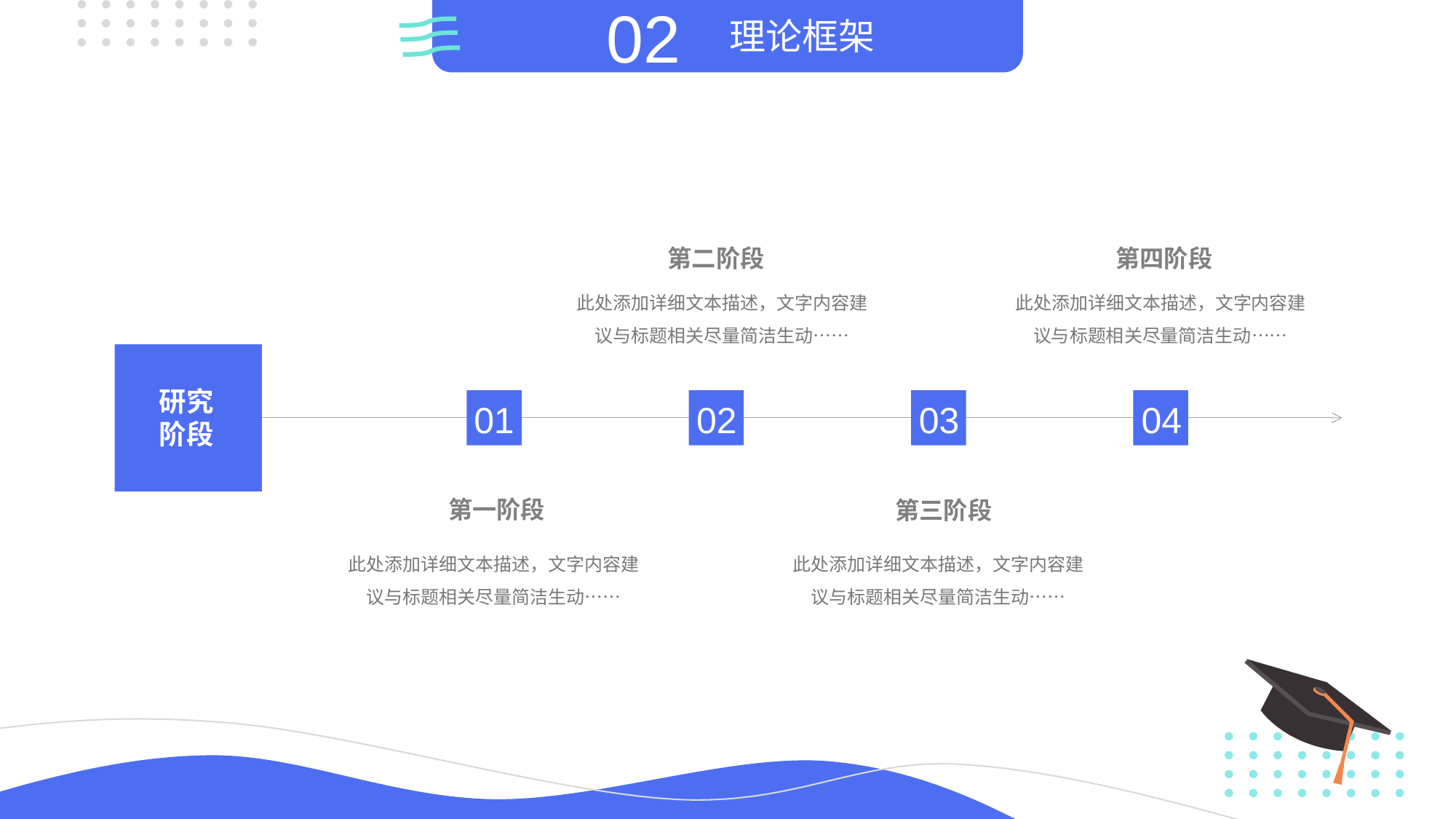

02
理论框架
第二阶段
第四阶段
此处添加详细文本描述，文字内容建议与标题相关尽量简洁生动……
此处添加详细文本描述，文字内容建议与标题相关尽量简洁生动……

研究阶段

01
02
03
04
第一阶段
第三阶段
此处添加详细文本描述，文字内容建议与标题相关尽量简洁生动……
此处添加详细文本描述，文字内容建议与标题相关尽量简洁生动……